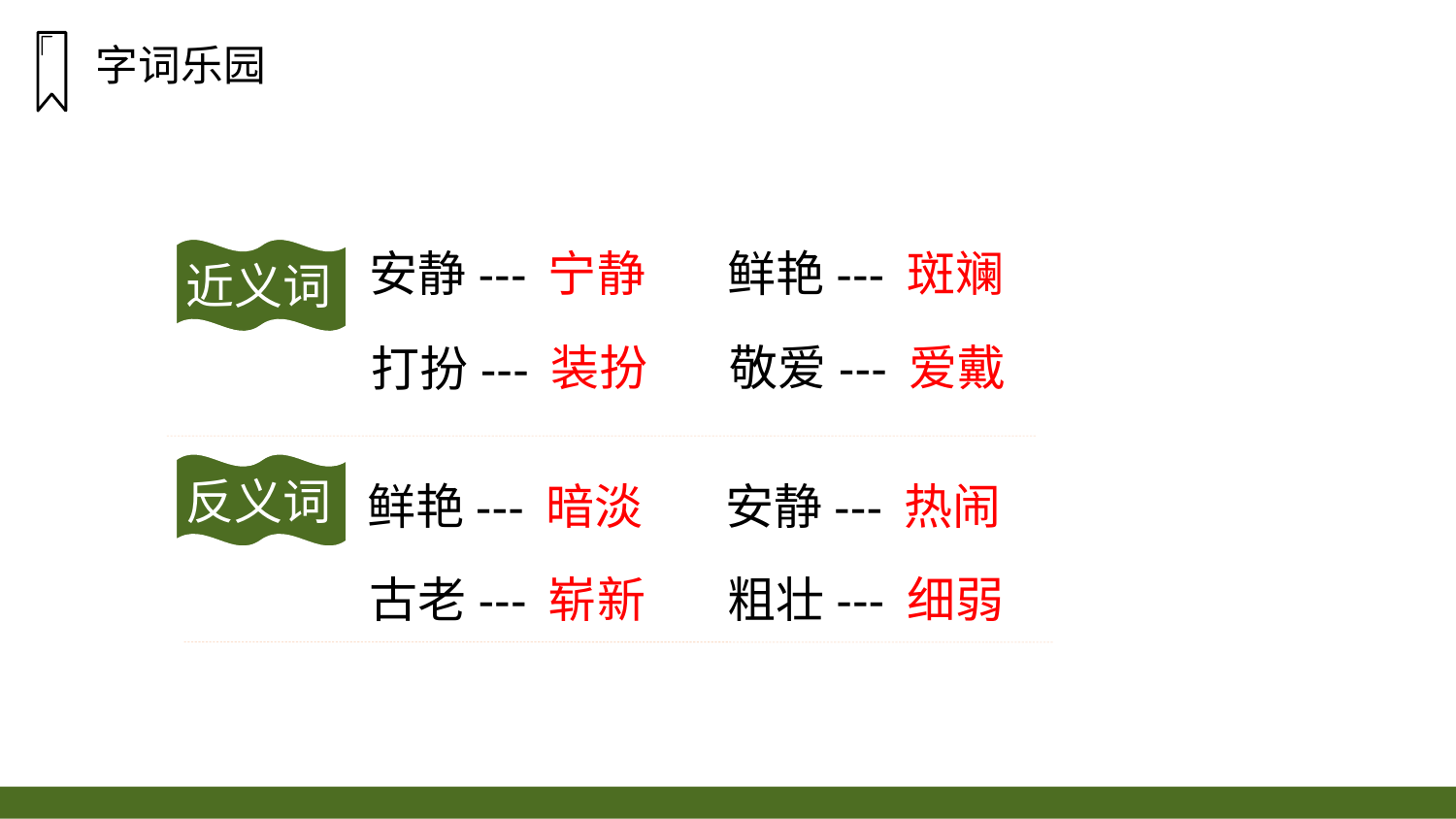

字词乐园
近义词
安静---
宁静
鲜艳---
斑斓
装扮
敬爱---
爱戴
打扮---
反义词
鲜艳---
暗淡
安静---
热闹
古老---
崭新
粗壮---
细弱